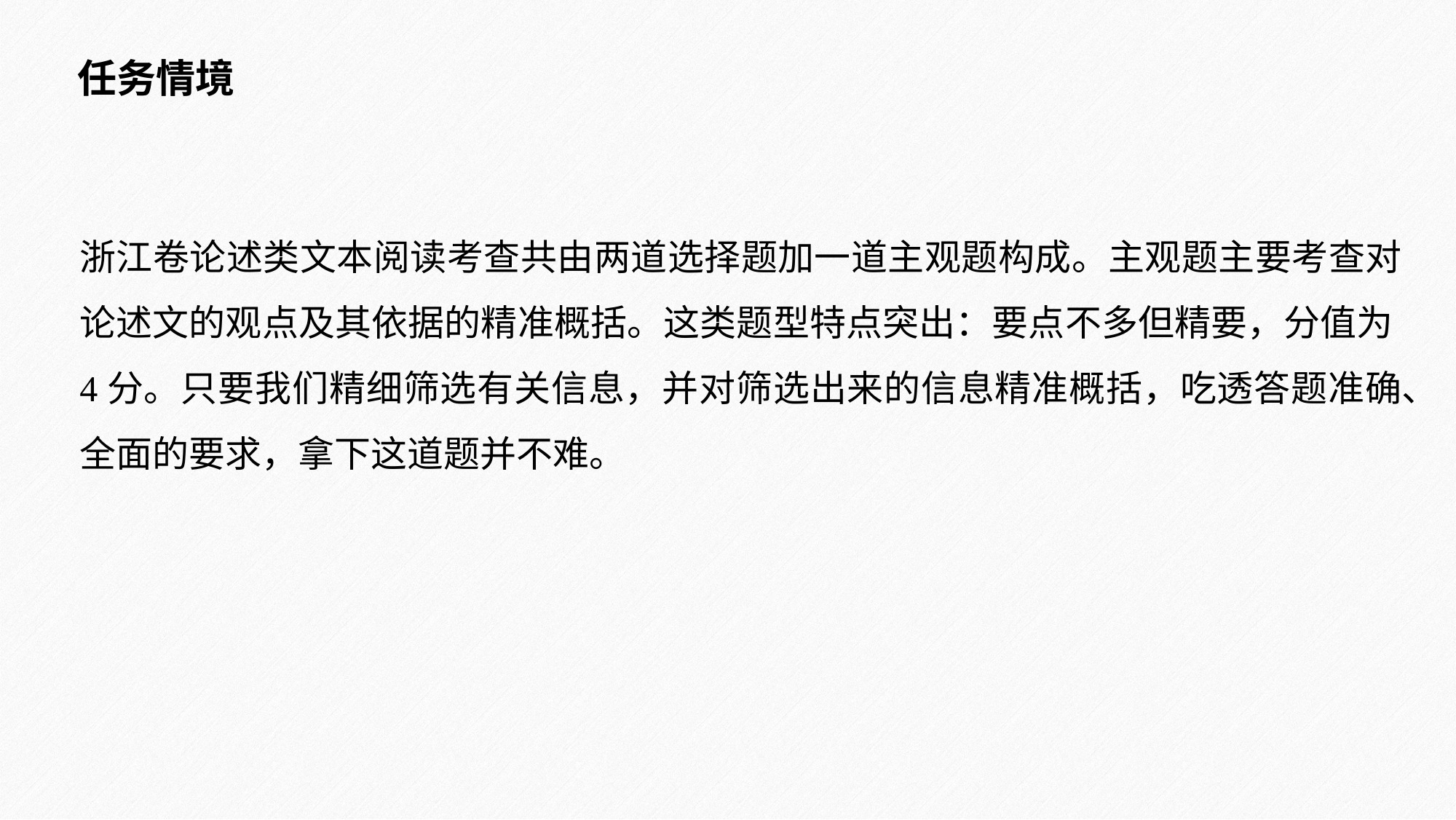

任务情境
浙江卷论述类文本阅读考查共由两道选择题加一道主观题构成。主观题主要考查对论述文的观点及其依据的精准概括。这类题型特点突出：要点不多但精要，分值为4分。只要我们精细筛选有关信息，并对筛选出来的信息精准概括，吃透答题准确、全面的要求，拿下这道题并不难。